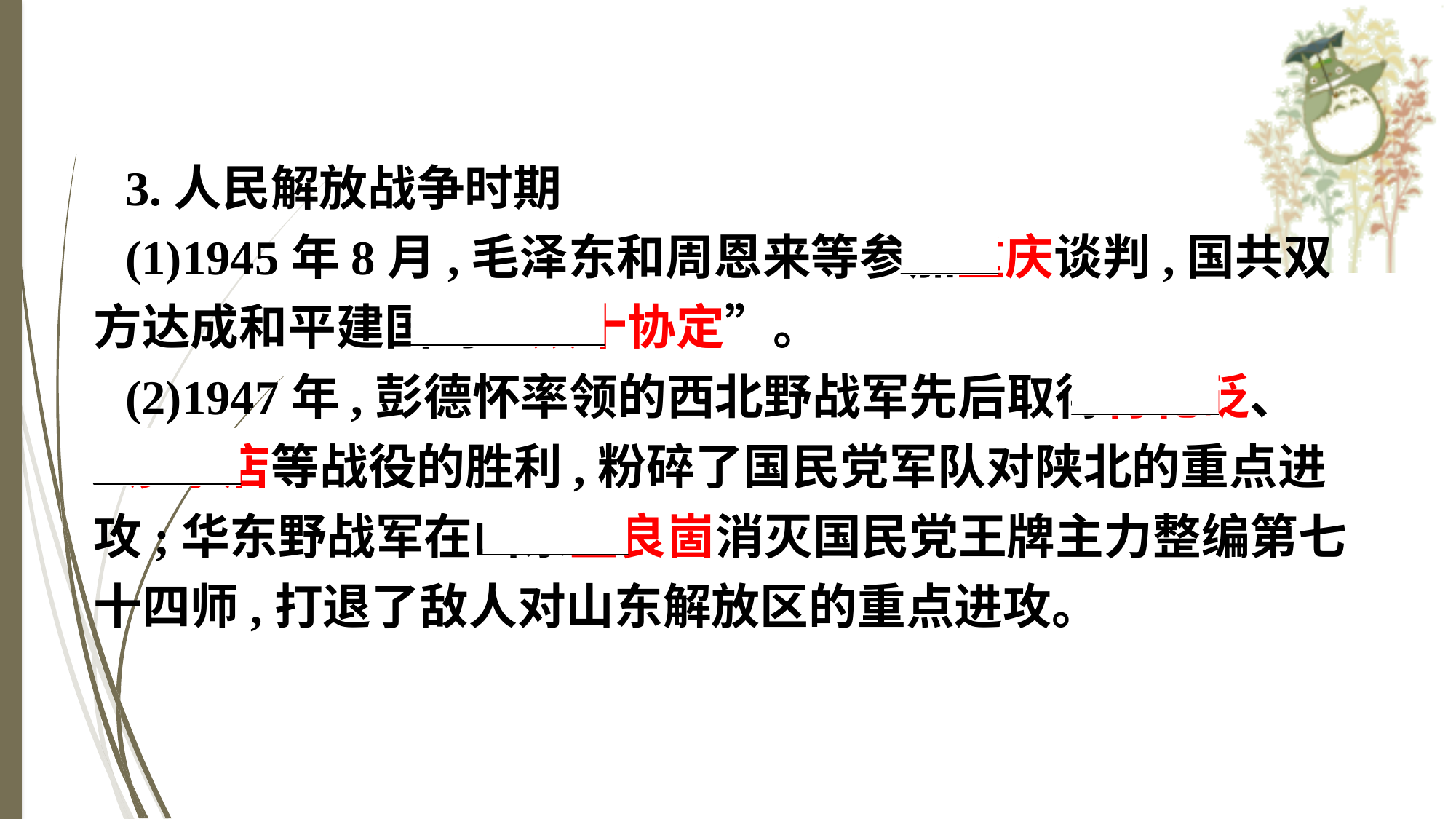

3.人民解放战争时期
(1)1945年8月,毛泽东和周恩来等参加重庆谈判,国共双方达成和平建国的“双十协定”。
(2)1947年,彭德怀率领的西北野战军先后取得青化砭、
沙家店等战役的胜利,粉碎了国民党军队对陕北的重点进攻;华东野战军在山东孟良崮消灭国民党王牌主力整编第七十四师,打退了敌人对山东解放区的重点进攻。